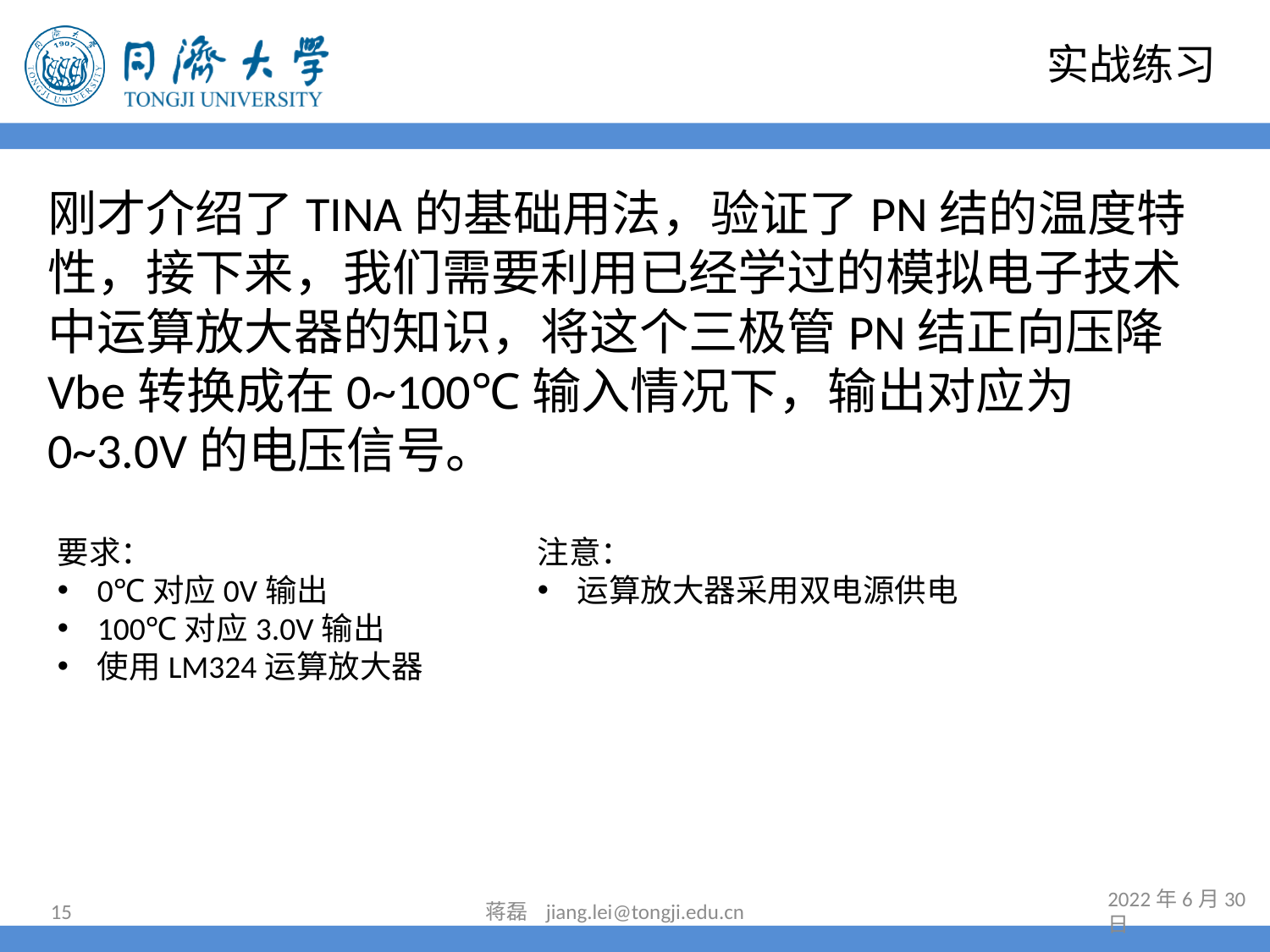

# 实战练习
刚才介绍了TINA的基础用法，验证了PN结的温度特性，接下来，我们需要利用已经学过的模拟电子技术中运算放大器的知识，将这个三极管PN结正向压降Vbe转换成在0~100℃输入情况下，输出对应为0~3.0V的电压信号。
要求：
0℃对应0V输出
100℃对应3.0V输出
使用LM324运算放大器

注意：
运算放大器采用双电源供电

15
蒋磊  jiang.lei@tongji.edu.cn
2022年6月30日